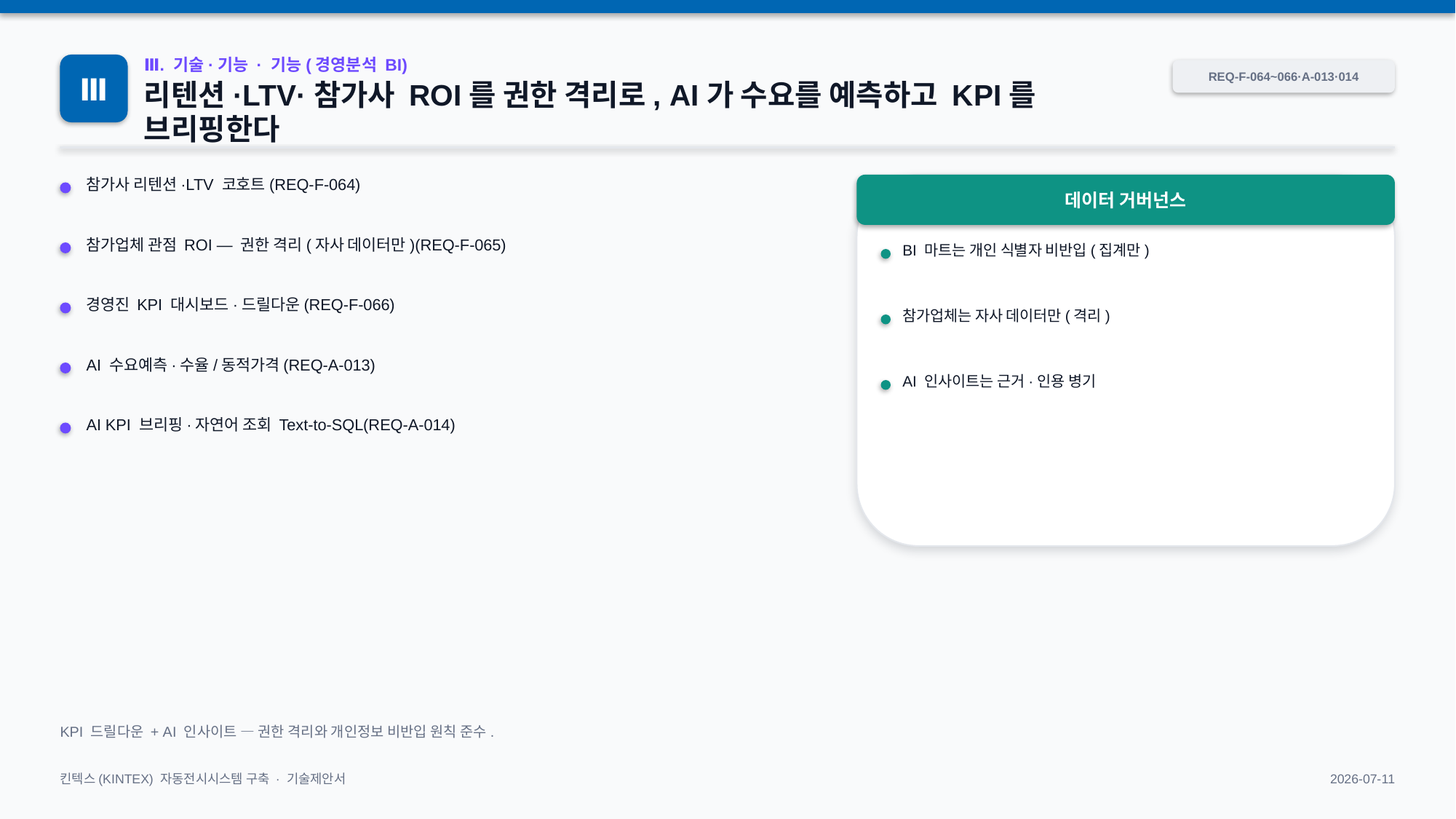

Ⅲ
Ⅲ. 기술·기능 · 기능(경영분석 BI)

REQ-F-064~066·A-013·014
리텐션·LTV·참가사 ROI를 권한 격리로, AI가 수요를 예측하고 KPI를 브리핑한다

참가사 리텐션·LTV 코호트(REQ-F-064)

데이터 거버넌스

참가업체 관점 ROI — 권한 격리(자사 데이터만)(REQ-F-065)

BI 마트는 개인 식별자 비반입(집계만)

경영진 KPI 대시보드·드릴다운(REQ-F-066)

참가업체는 자사 데이터만(격리)

AI 수요예측·수율/동적가격(REQ-A-013)

AI 인사이트는 근거·인용 병기

AI KPI 브리핑·자연어 조회 Text-to-SQL(REQ-A-014)

KPI 드릴다운 + AI 인사이트 — 권한 격리와 개인정보 비반입 원칙 준수.
킨텍스(KINTEX) 자동전시시스템 구축 · 기술제안서
2026-07-11